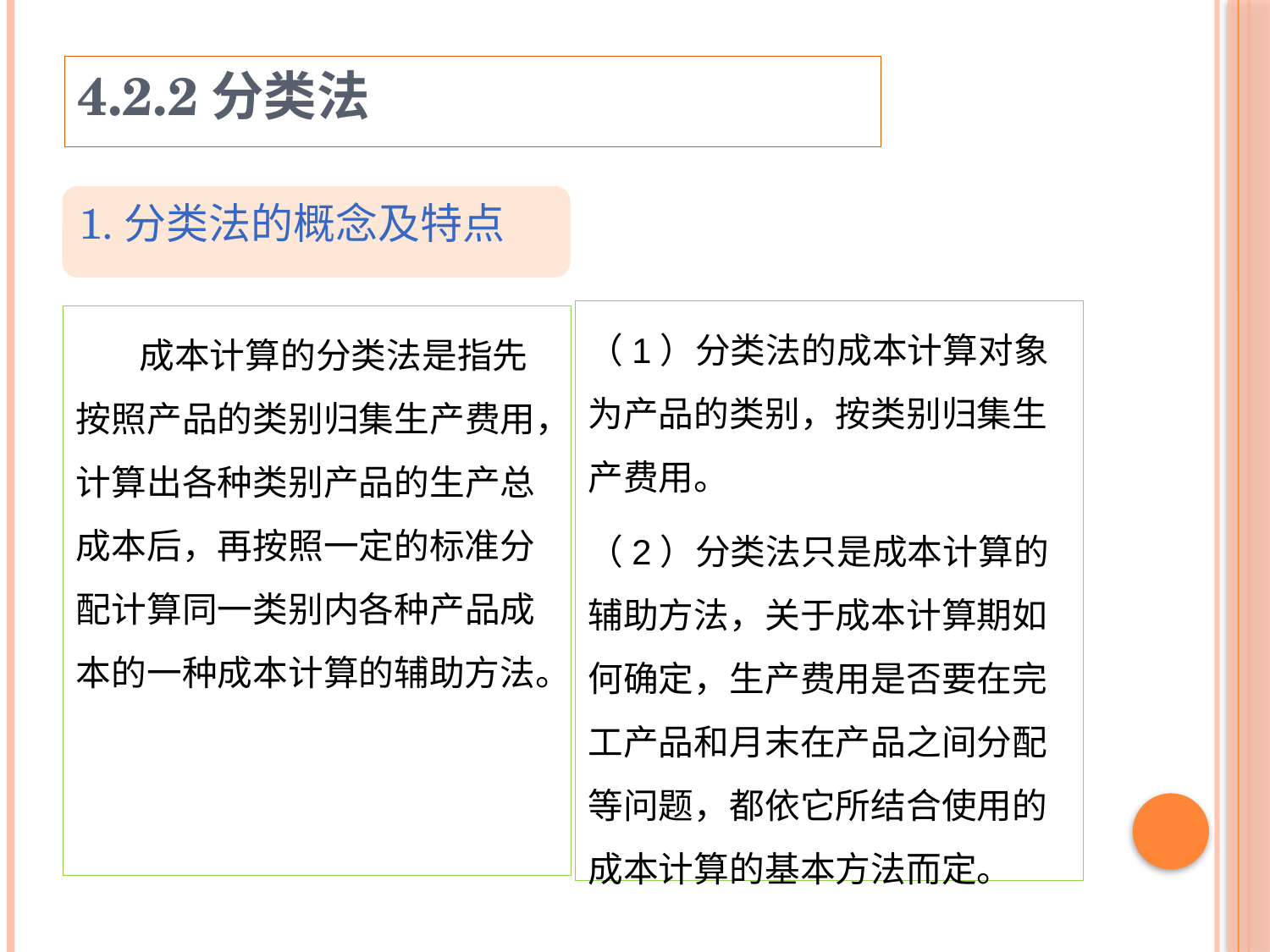

4.2.2分类法
1.分类法的概念及特点
（1）分类法的成本计算对象为产品的类别，按类别归集生产费用。
（2）分类法只是成本计算的辅助方法，关于成本计算期如何确定，生产费用是否要在完工产品和月末在产品之间分配等问题，都依它所结合使用的成本计算的基本方法而定。

       成本计算的分类法是指先按照产品的类别归集生产费用，计算出各种类别产品的生产总成本后，再按照一定的标准分配计算同一类别内各种产品成本的一种成本计算的辅助方法。